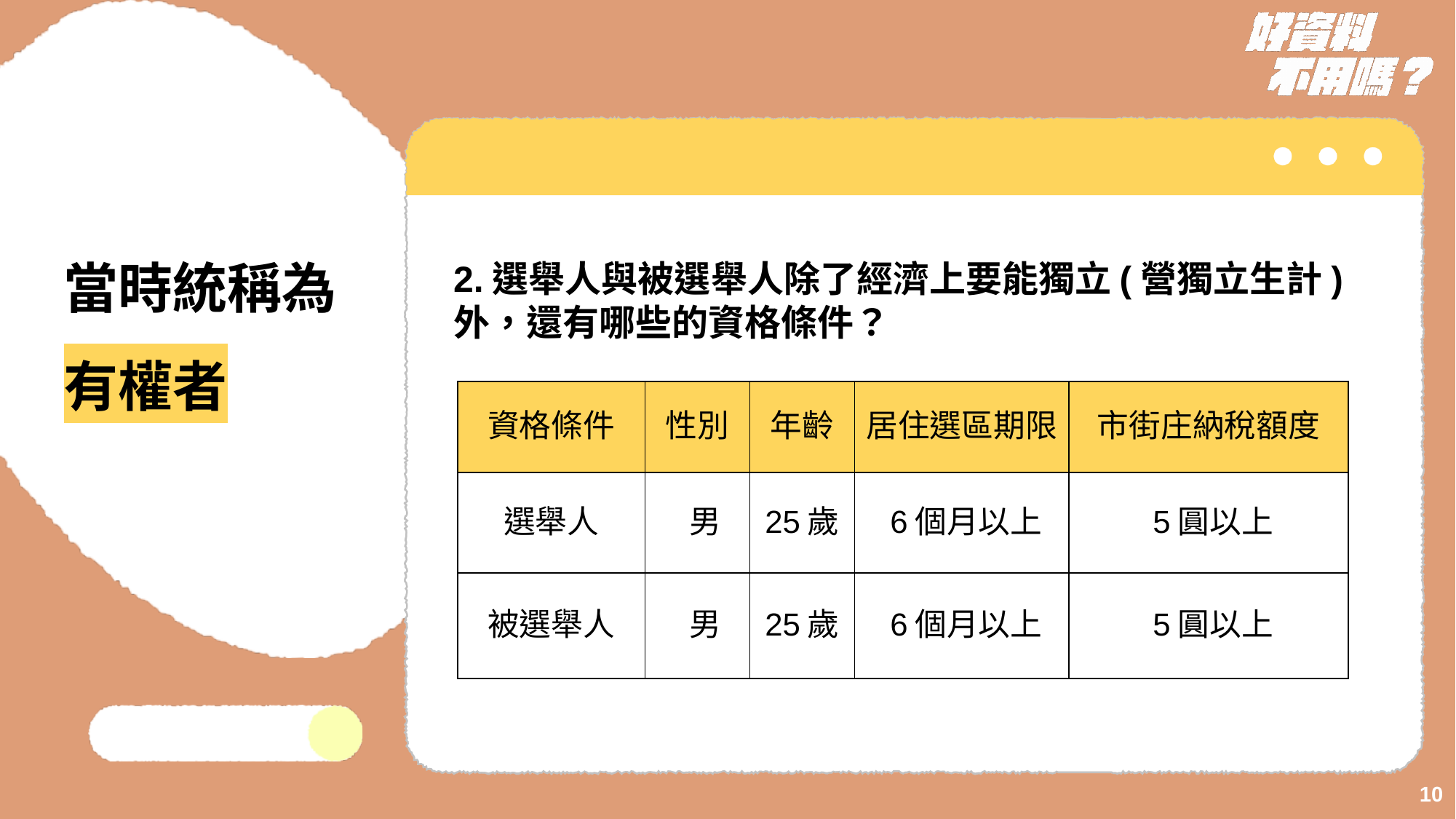

當時統稱為有權者
2.選舉人與被選舉人除了經濟上要能獨立(營獨立生計)外，還有哪些的資格條件？
| 資格條件 | 性別 | 年齡 | 居住選區期限 | 市街庄納稅額度 |
| --- | --- | --- | --- | --- |
| 選舉人 | 男 | 25歲 | 6個月以上 | 5圓以上 |
| 被選舉人 | 男 | 25歲 | 6個月以上 | 5圓以上 |